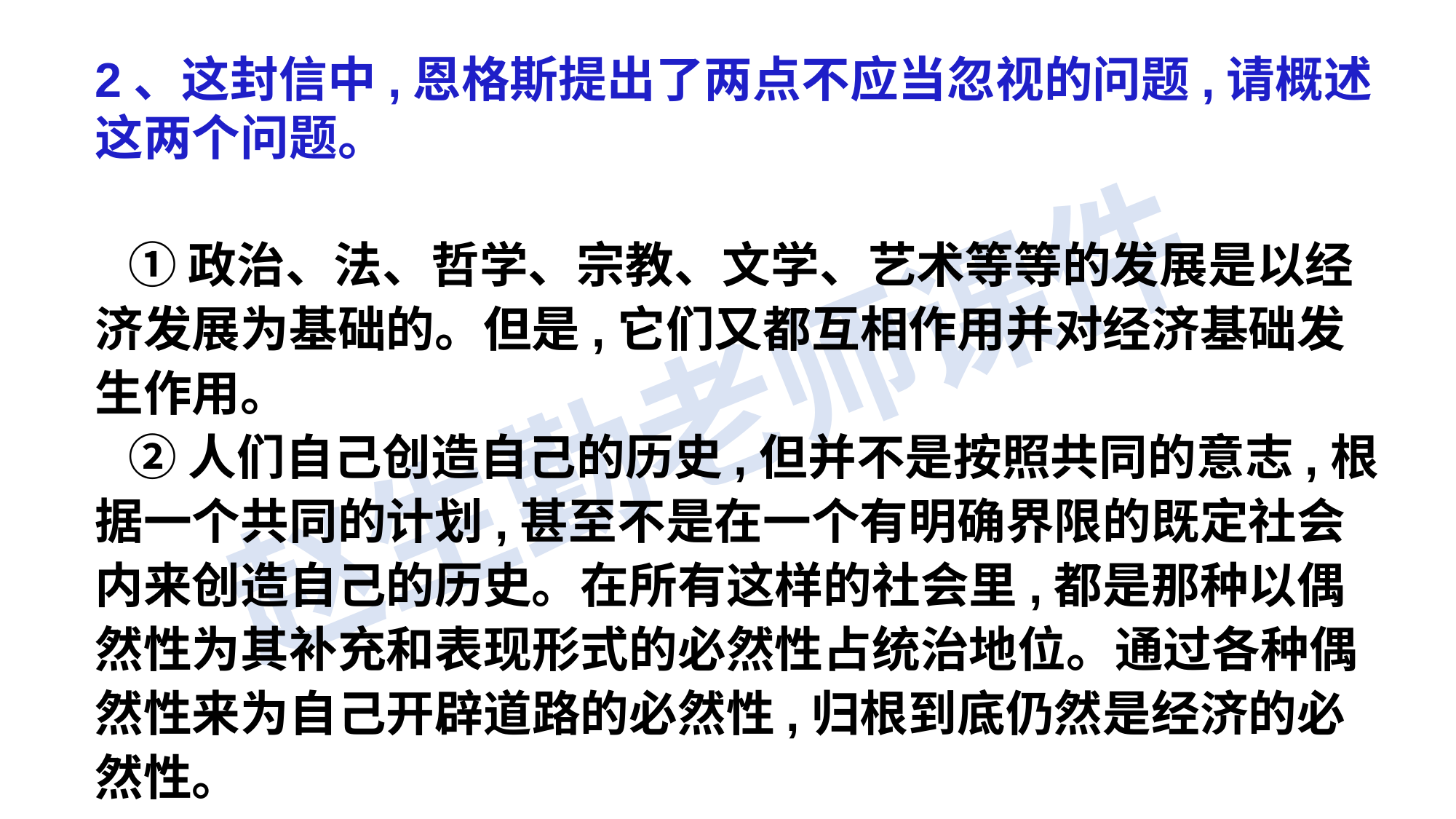

2、这封信中,恩格斯提出了两点不应当忽视的问题,请概述这两个问题。
   ①政治、法、哲学、宗教、文学、艺术等等的发展是以经济发展为基础的。但是,它们又都互相作用并对经济基础发生作用。
   ②人们自己创造自己的历史,但并不是按照共同的意志,根据一个共同的计划,甚至不是在一个有明确界限的既定社会内来创造自己的历史。在所有这样的社会里,都是那种以偶然性为其补充和表现形式的必然性占统治地位。通过各种偶然性来为自己开辟道路的必然性,归根到底仍然是经济的必然性。